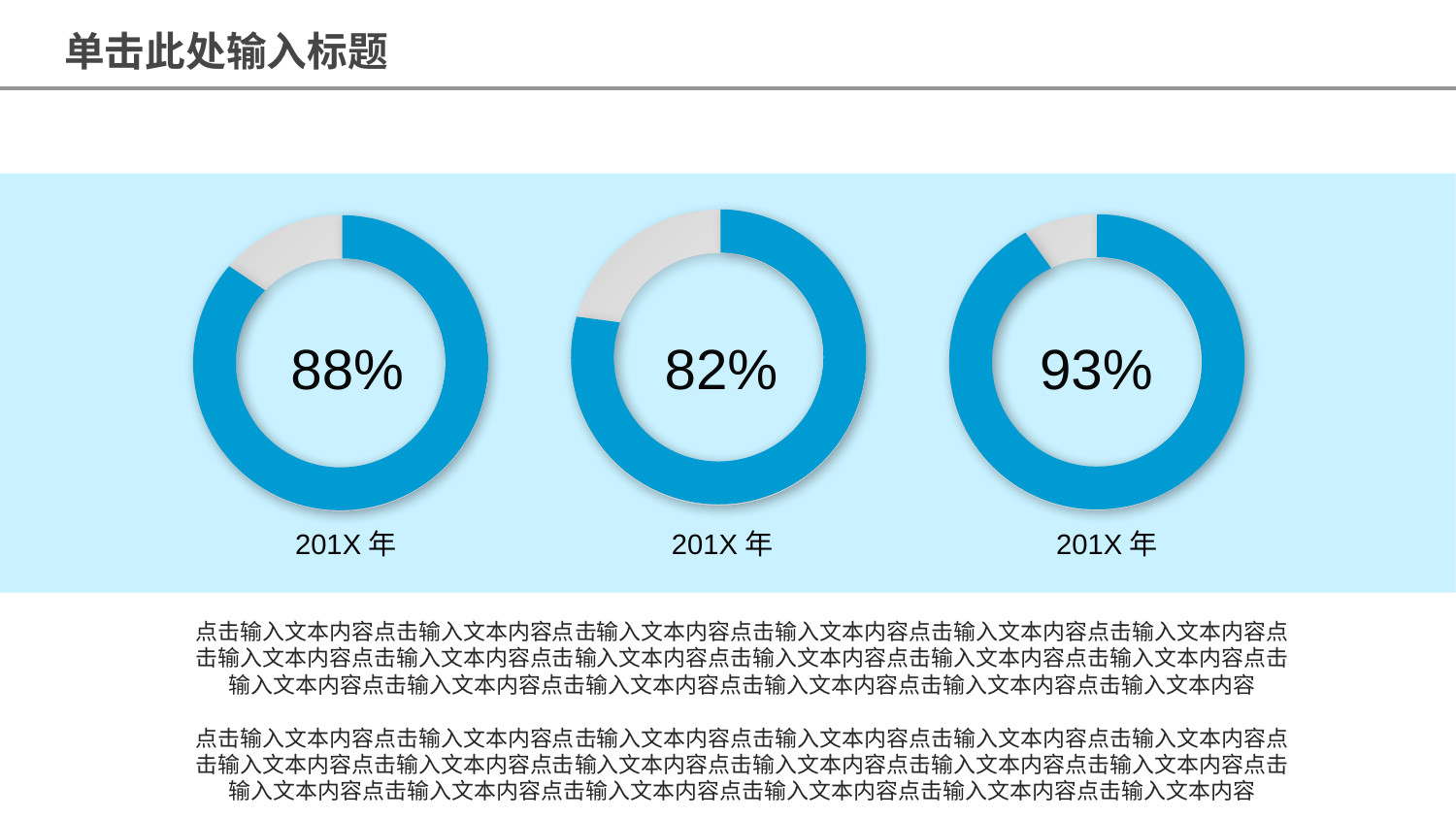

单击此处输入标题

88%
82%
93%
201X年
201X年
201X年
点击输入文本内容点击输入文本内容点击输入文本内容点击输入文本内容点击输入文本内容点击输入文本内容点击输入文本内容点击输入文本内容点击输入文本内容点击输入文本内容点击输入文本内容点击输入文本内容点击输入文本内容点击输入文本内容点击输入文本内容点击输入文本内容点击输入文本内容点击输入文本内容

点击输入文本内容点击输入文本内容点击输入文本内容点击输入文本内容点击输入文本内容点击输入文本内容点击输入文本内容点击输入文本内容点击输入文本内容点击输入文本内容点击输入文本内容点击输入文本内容点击输入文本内容点击输入文本内容点击输入文本内容点击输入文本内容点击输入文本内容点击输入文本内容